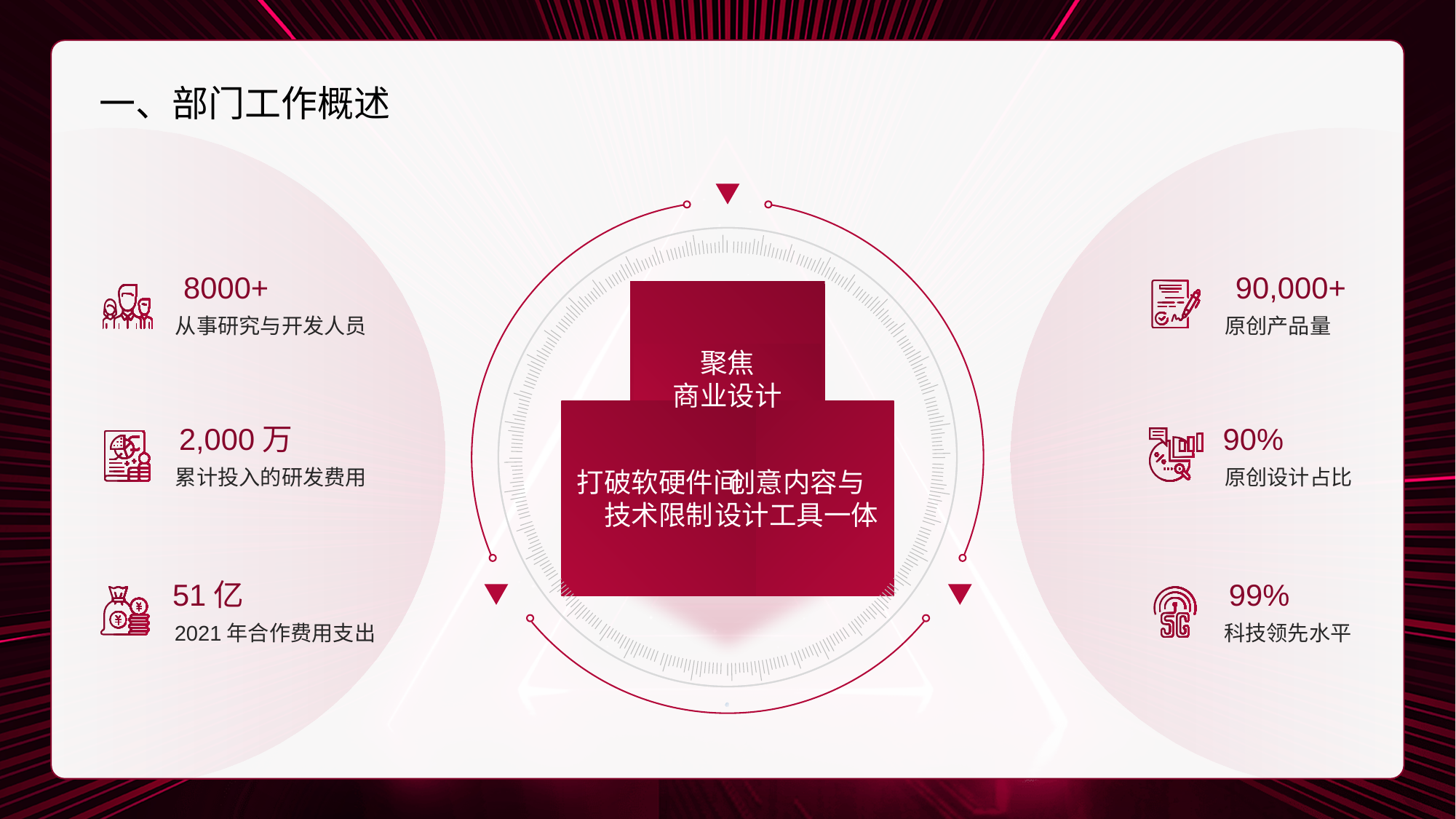

一、部门工作概述

8000+
从事研究与开发人员
90,000+

原创产品量
聚焦
商业设计

2,000万
90%

累计投入的研发费用
原创设计占比
打破软硬件间
技术限制
创意内容与
设计工具一体

51亿
99%

2021年合作费用支出
科技领先水平